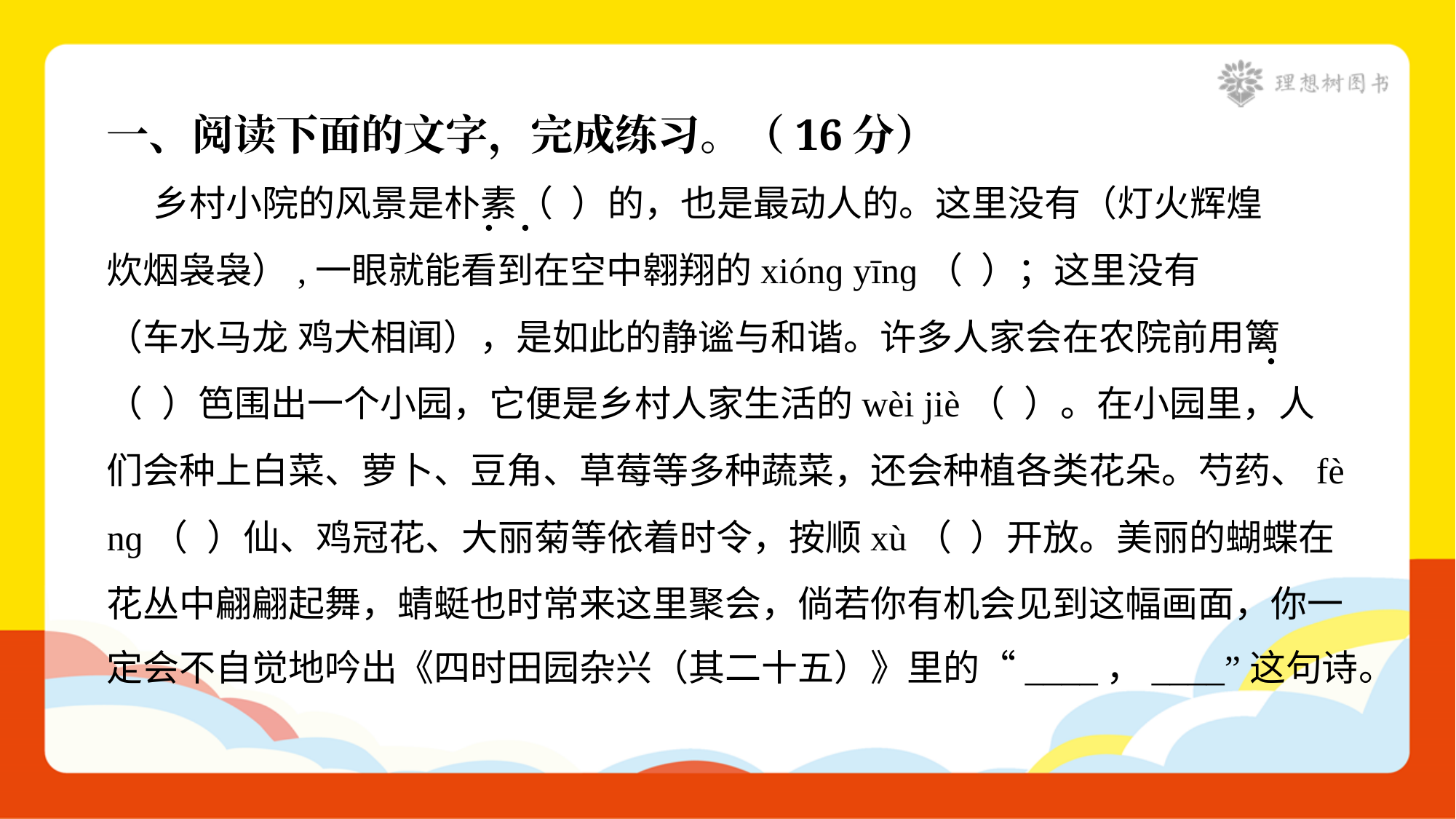

一、阅读下面的文字，完成练习。（16分）
    乡村小院的风景是朴素（  ）的，也是最动人的。这里没有（灯火辉煌
炊烟袅袅）,一眼就能看到在空中翱翔的xiónɡ yīnɡ（  ）；这里没有
（车水马龙 鸡犬相闻），是如此的静谧与和谐。许多人家会在农院前用篱
（  ）笆围出一个小园，它便是乡村人家生活的wèi jiè（  ）。在小园里，人
们会种上白菜、萝卜、豆角、草莓等多种蔬菜，还会种植各类花朵。芍药、fè
nɡ（  ）仙、鸡冠花、大丽菊等依着时令，按顺xù（  ）开放。美丽的蝴蝶在
花丛中翩翩起舞，蜻蜓也时常来这里聚会，倘若你有机会见到这幅画面，你一
定会不自觉地吟出《四时田园杂兴（其二十五）》里的“____，____”这句诗。